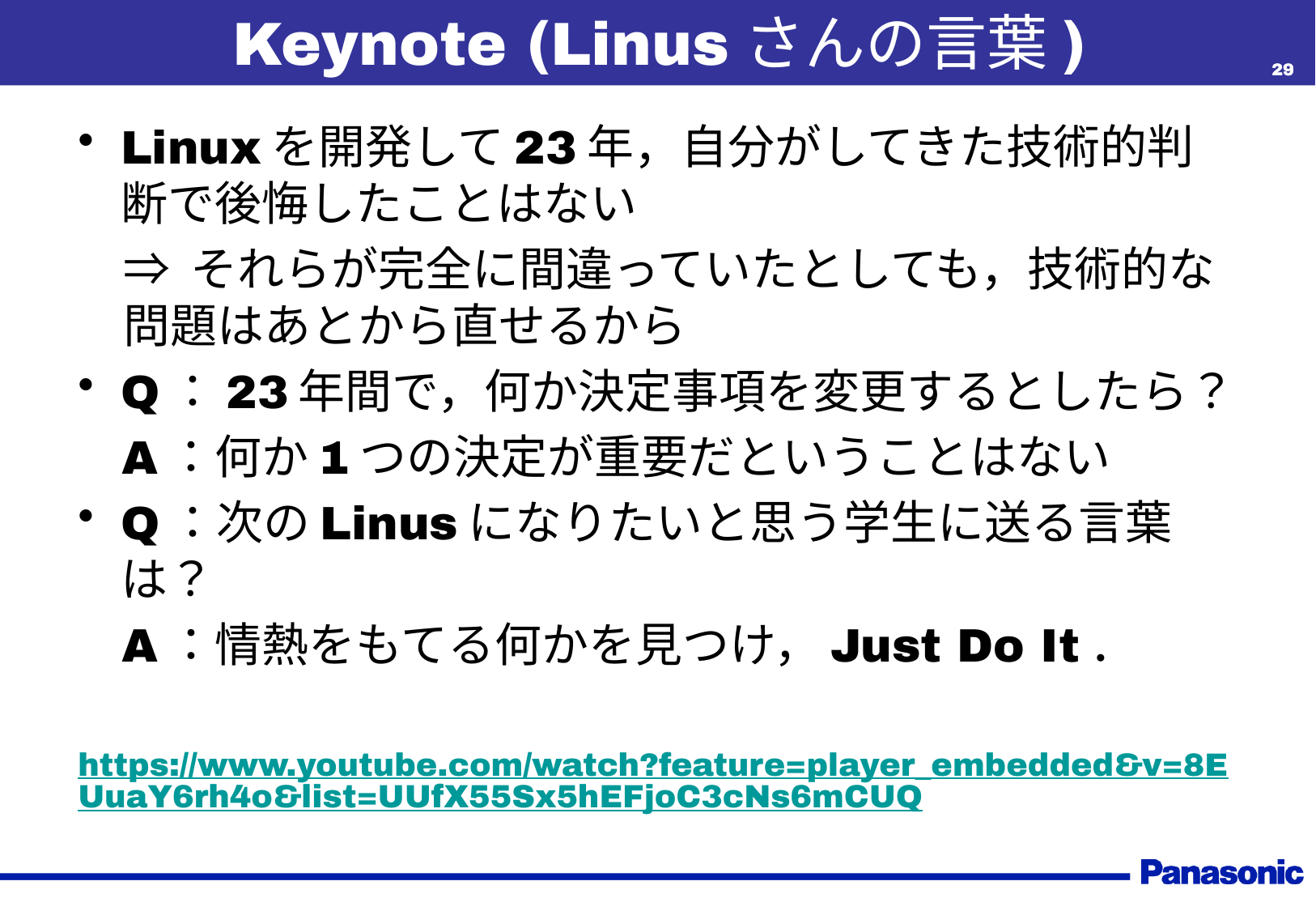

# Keynote (Linusさんの言葉)
29
29
Linuxを開発して23年，自分がしてきた技術的判断で後悔したことはない
	⇒ それらが完全に間違っていたとしても，技術的な問題はあとから直せるから
Q：23年間で，何か決定事項を変更するとしたら？
	A：何か1つの決定が重要だということはない
Q：次のLinusになりたいと思う学生に送る言葉は？
	A：情熱をもてる何かを見つけ，Just Do It．

https://www.youtube.com/watch?feature=player_embedded&v=8EUuaY6rh4o&list=UUfX55Sx5hEFjoC3cNs6mCUQ